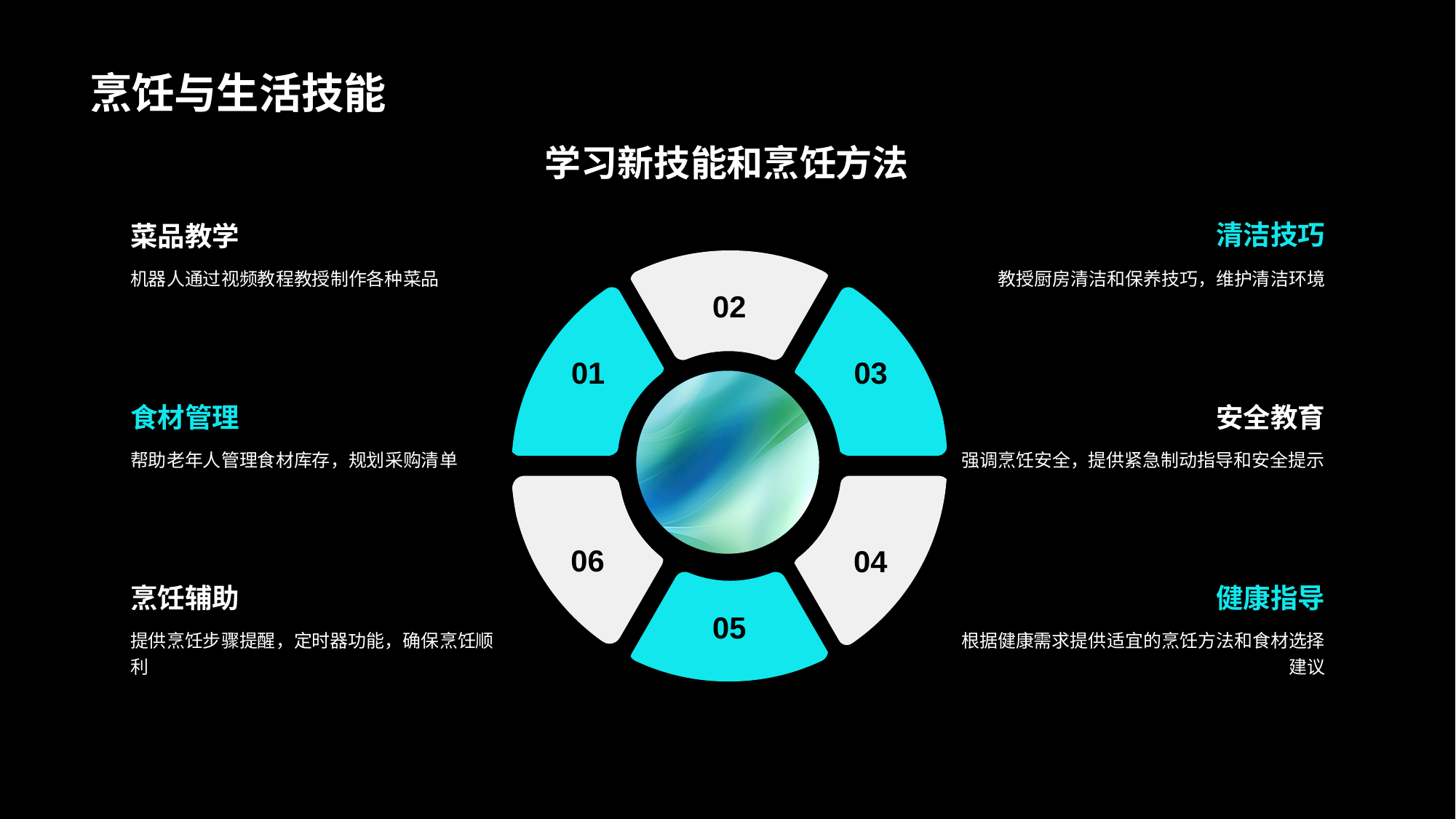

# 烹饪与生活技能
学习新技能和烹饪方法
菜品教学
机器人通过视频教程教授制作各种菜品

05
清洁技巧
教授厨房清洁和保养技巧，维护清洁环境
03
02
安全教育
强调烹饪安全，提供紧急制动指导和安全提示
01
烹饪辅助
提供烹饪步骤提醒，定时器功能，确保烹饪顺利
食材管理
帮助老年人管理食材库存，规划采购清单
06
04
健康指导
根据健康需求提供适宜的烹饪方法和食材选择建议